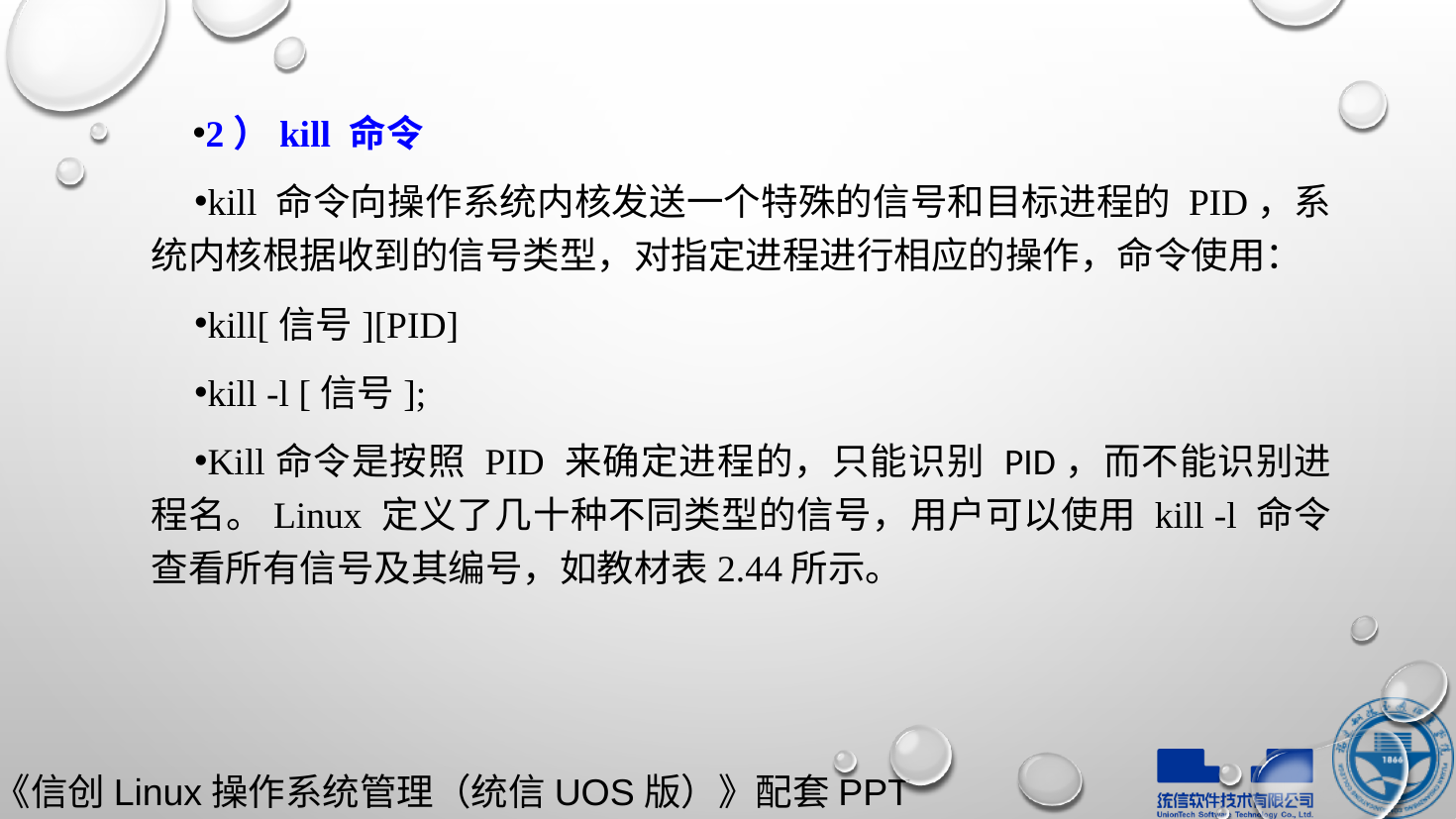

2）kill 命令
kill 命令向操作系统内核发送一个特殊的信号和目标进程的 PID，系统内核根据收到的信号类型，对指定进程进行相应的操作，命令使用：
kill[信号][PID]
kill -l [信号];
Kill命令是按照 PID 来确定进程的，只能识别 PID，而不能识别进程名。Linux 定义了几十种不同类型的信号，用户可以使用 kill -l 命令查看所有信号及其编号，如教材表2.44所示。